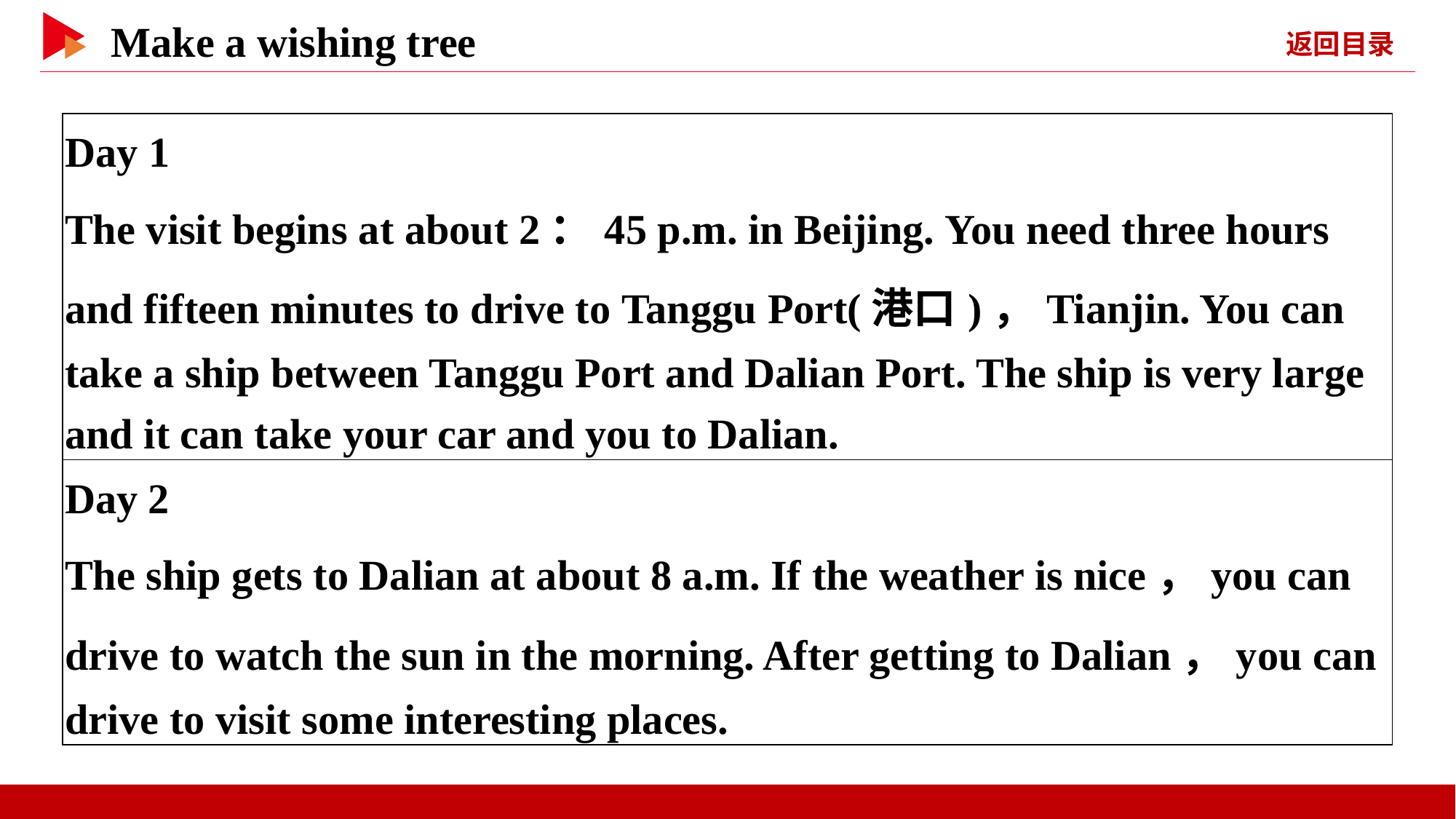

| Day 1 The visit begins at about 2：45 p.m. in Beijing. You need three hours and fifteen minutes to drive to Tanggu Port(港口)，Tianjin. You can take a ship between Tanggu Port and Dalian Port. The ship is very large and it can take your car and you to Dalian. |
| --- |
| Day 2 The ship gets to Dalian at about 8 a.m. If the weather is nice，you can drive to watch the sun in the morning. After getting to Dalian，you can drive to visit some interesting places. |